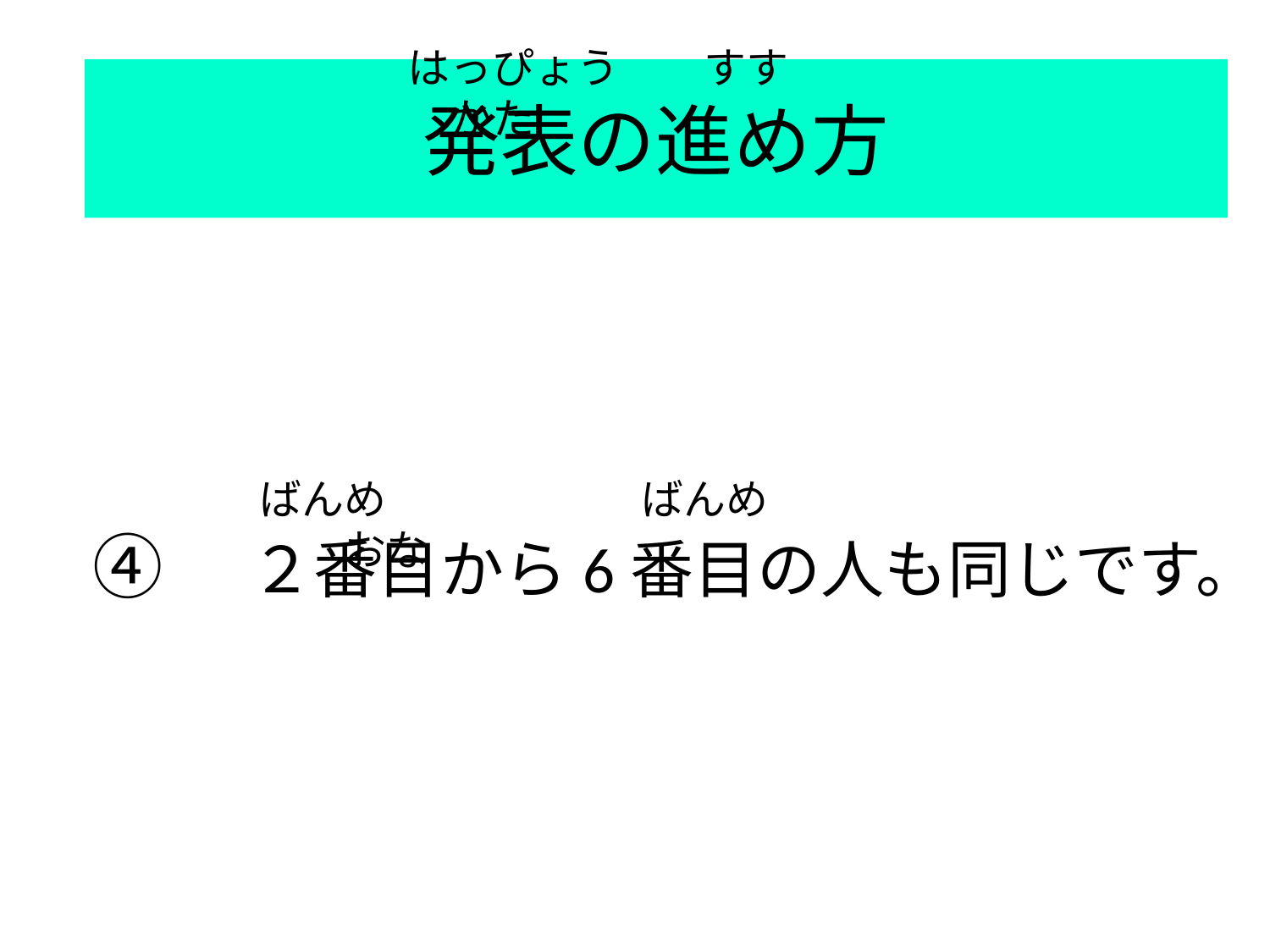

はっぴょう　　すす　　　かた
#
発表の進め方
ばんめ　　　　　　ばんめ　　　　　　おな
④　２番目から6番目の人も同じです。